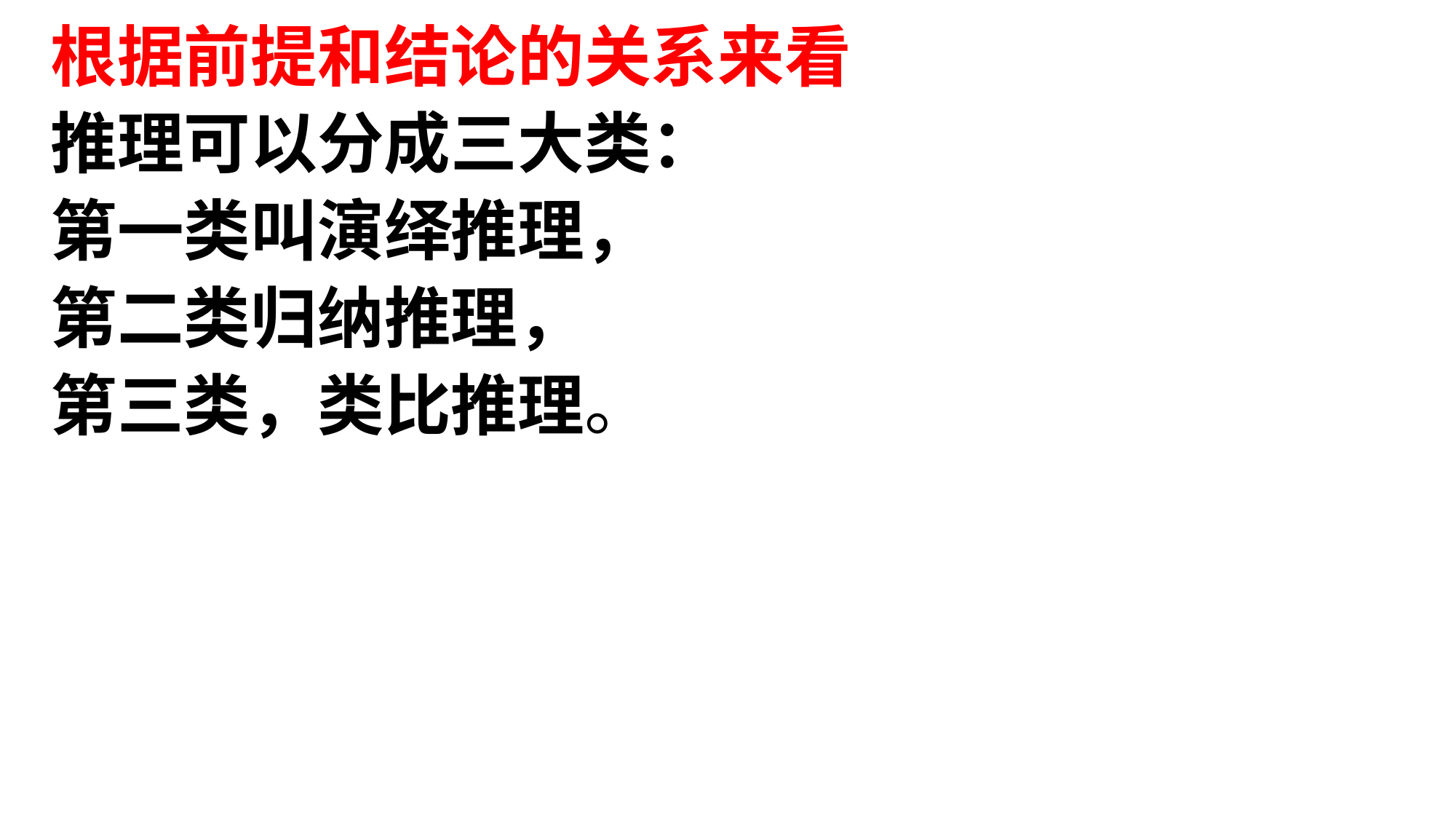

根据前提和结论的关系来看
推理可以分成三大类：
第一类叫演绎推理，
第二类归纳推理，
第三类，类比推理。